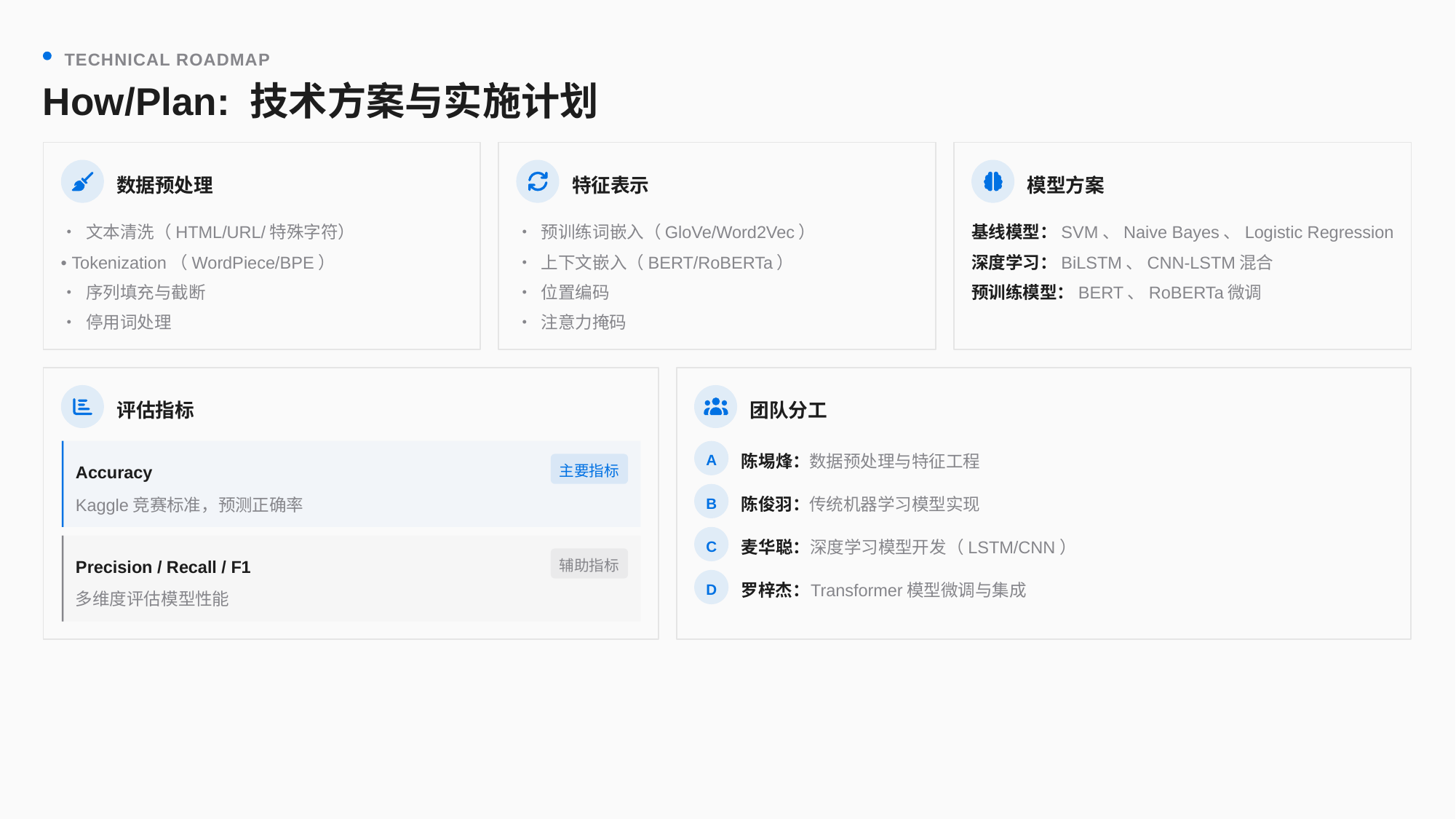

TECHNICAL ROADMAP

How/Plan: 技术方案与实施计划

数据预处理
特征表示
模型方案

• 文本清洗（HTML/URL/特殊字符）
• 预训练词嵌入（GloVe/Word2Vec）
基线模型：SVM、Naive Bayes、Logistic Regression
• Tokenization（WordPiece/BPE）
• 上下文嵌入（BERT/RoBERTa）
深度学习：BiLSTM、CNN-LSTM混合
• 序列填充与截断
• 位置编码
预训练模型：BERT、RoBERTa微调
• 停用词处理
• 注意力掩码

评估指标
团队分工

A

陈埸烽：
数据预处理与特征工程

主要指标
Accuracy
B

Kaggle竞赛标准，预测正确率
陈俊羽：
传统机器学习模型实现
C

麦华聪：
深度学习模型开发（LSTM/CNN）

辅助指标
Precision / Recall / F1
D

罗梓杰：
Transformer模型微调与集成
多维度评估模型性能